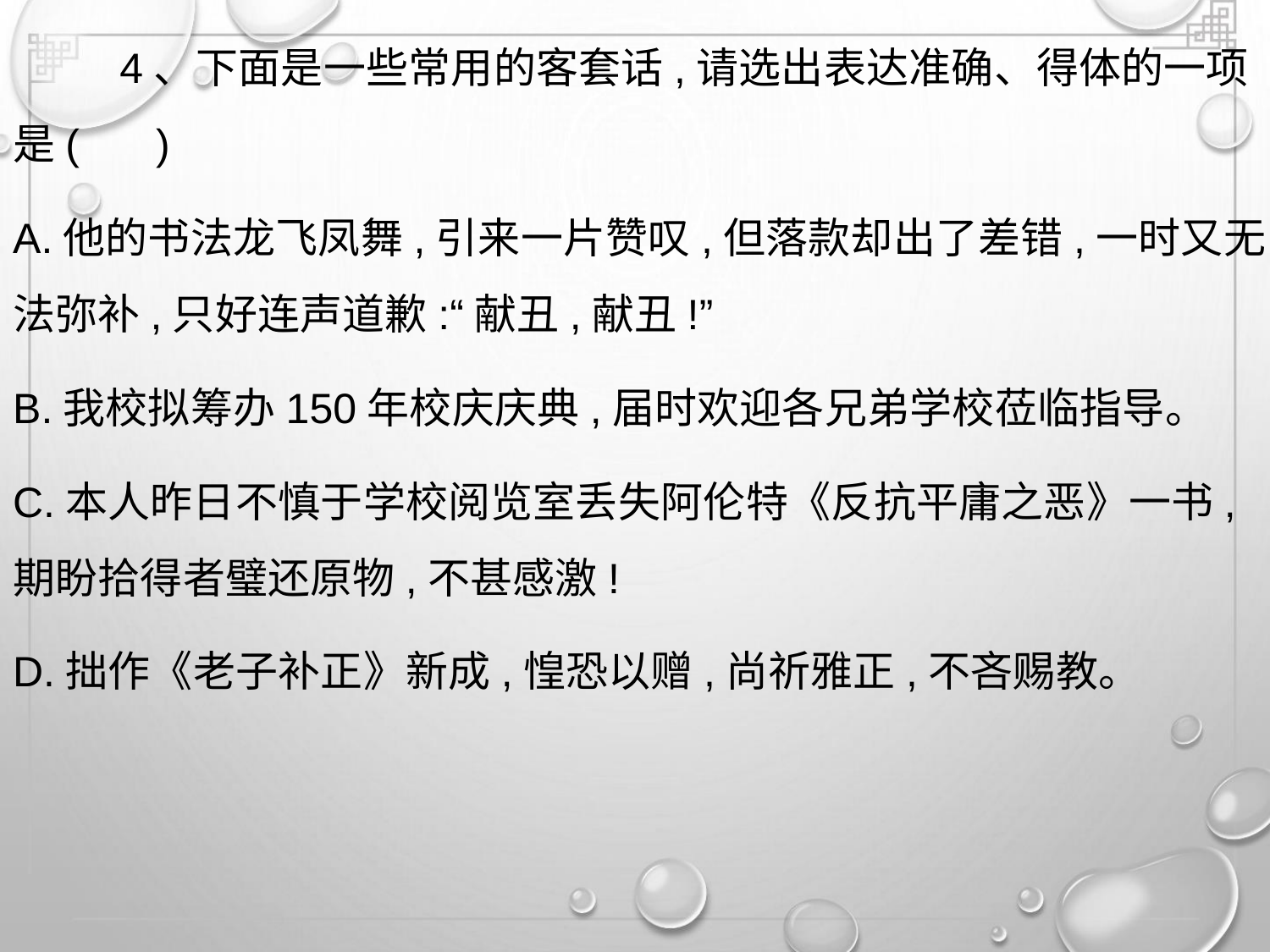

4、下面是一些常用的客套话,请选出表达准确、得体的一项
是( )
A.他的书法龙飞凤舞,引来一片赞叹,但落款却出了差错,一时又无
法弥补,只好连声道歉:“献丑,献丑!”
B.我校拟筹办150年校庆庆典,届时欢迎各兄弟学校莅临指导。
C.本人昨日不慎于学校阅览室丢失阿伦特《反抗平庸之恶》一书,
期盼拾得者璧还原物,不甚感激!
D.拙作《老子补正》新成,惶恐以赠,尚祈雅正,不吝赐教。